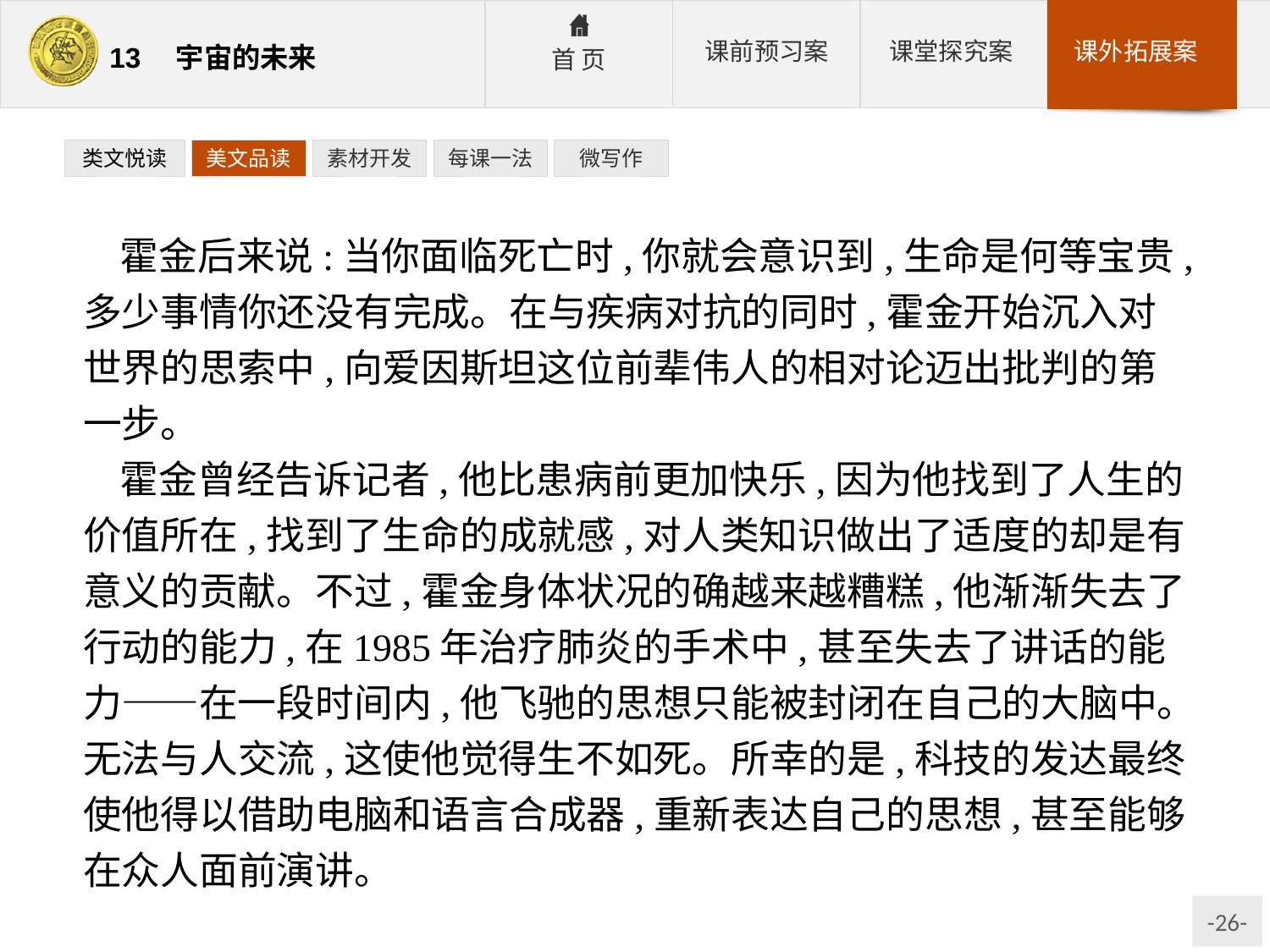

类文悦读
美文品读
素材开发
每课一法
微写作
霍金后来说:当你面临死亡时,你就会意识到,生命是何等宝贵,多少事情你还没有完成。在与疾病对抗的同时,霍金开始沉入对世界的思索中,向爱因斯坦这位前辈伟人的相对论迈出批判的第一步。
霍金曾经告诉记者,他比患病前更加快乐,因为他找到了人生的价值所在,找到了生命的成就感,对人类知识做出了适度的却是有意义的贡献。不过,霍金身体状况的确越来越糟糕,他渐渐失去了行动的能力,在1985年治疗肺炎的手术中,甚至失去了讲话的能力——在一段时间内,他飞驰的思想只能被封闭在自己的大脑中。无法与人交流,这使他觉得生不如死。所幸的是,科技的发达最终使他得以借助电脑和语言合成器,重新表达自己的思想,甚至能够在众人面前演讲。